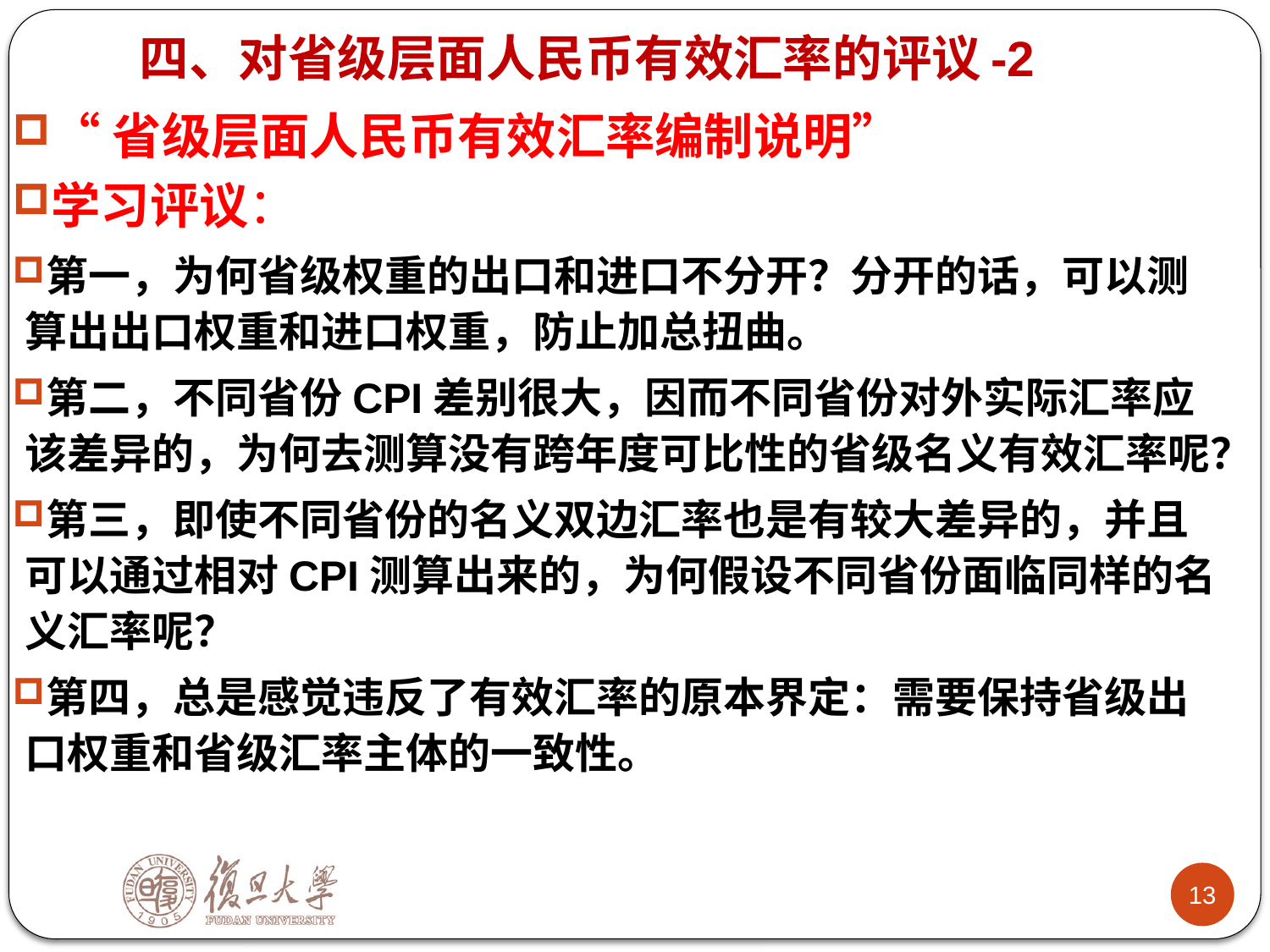

# 四、对省级层面人民币有效汇率的评议-2
“省级层面人民币有效汇率编制说明”
学习评议：
第一，为何省级权重的出口和进口不分开？分开的话，可以测算出出口权重和进口权重，防止加总扭曲。
第二，不同省份CPI差别很大，因而不同省份对外实际汇率应该差异的，为何去测算没有跨年度可比性的省级名义有效汇率呢？
第三，即使不同省份的名义双边汇率也是有较大差异的，并且可以通过相对CPI测算出来的，为何假设不同省份面临同样的名义汇率呢？
第四，总是感觉违反了有效汇率的原本界定：需要保持省级出口权重和省级汇率主体的一致性。
1
13